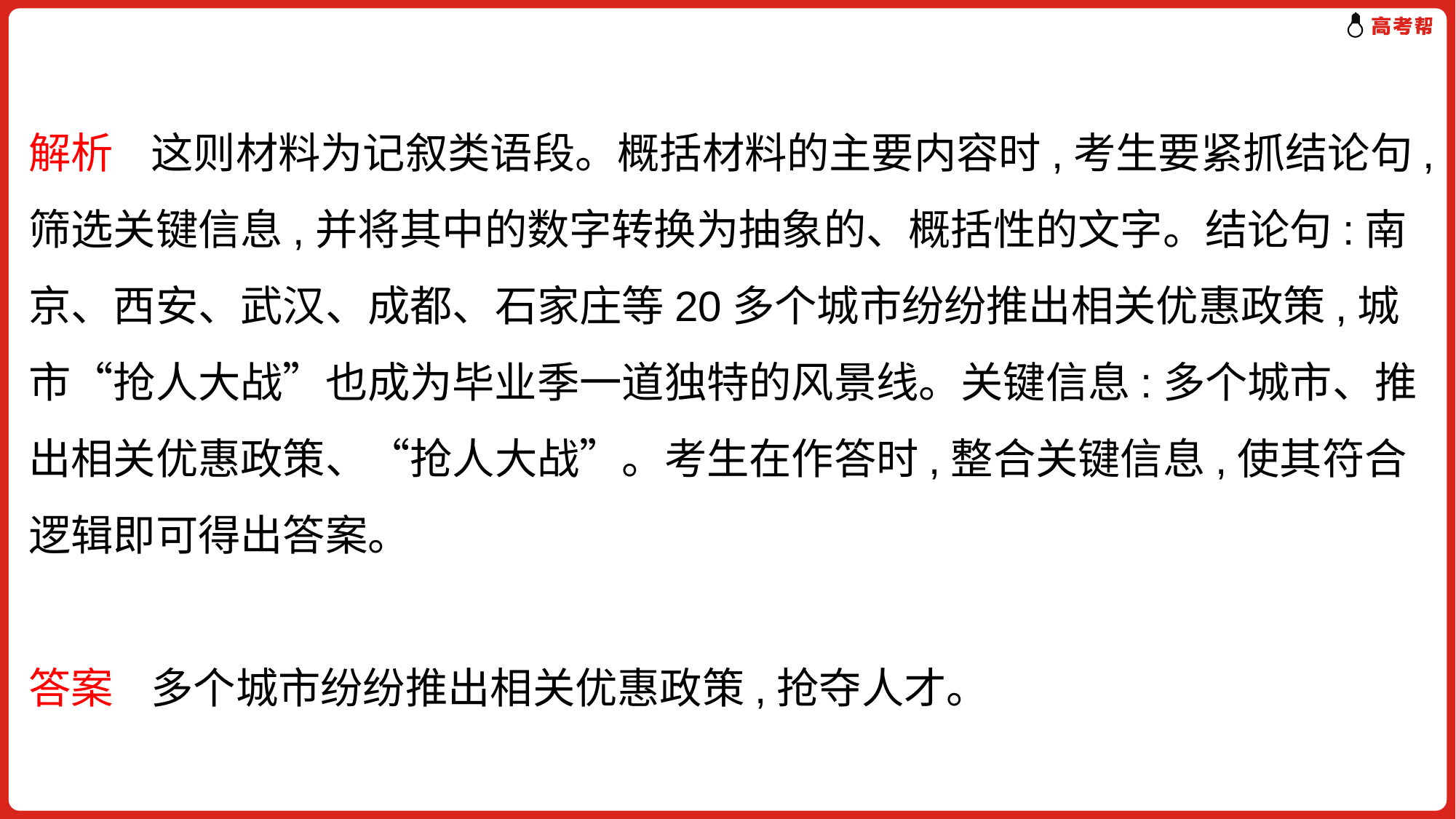

解析    这则材料为记叙类语段。概括材料的主要内容时,考生要紧抓结论句,筛选关键信息,并将其中的数字转换为抽象的、概括性的文字。结论句:南京、西安、武汉、成都、石家庄等20多个城市纷纷推出相关优惠政策,城市“抢人大战”也成为毕业季一道独特的风景线。关键信息:多个城市、推出相关优惠政策、“抢人大战”。考生在作答时,整合关键信息,使其符合逻辑即可得出答案。

答案    多个城市纷纷推出相关优惠政策,抢夺人才。